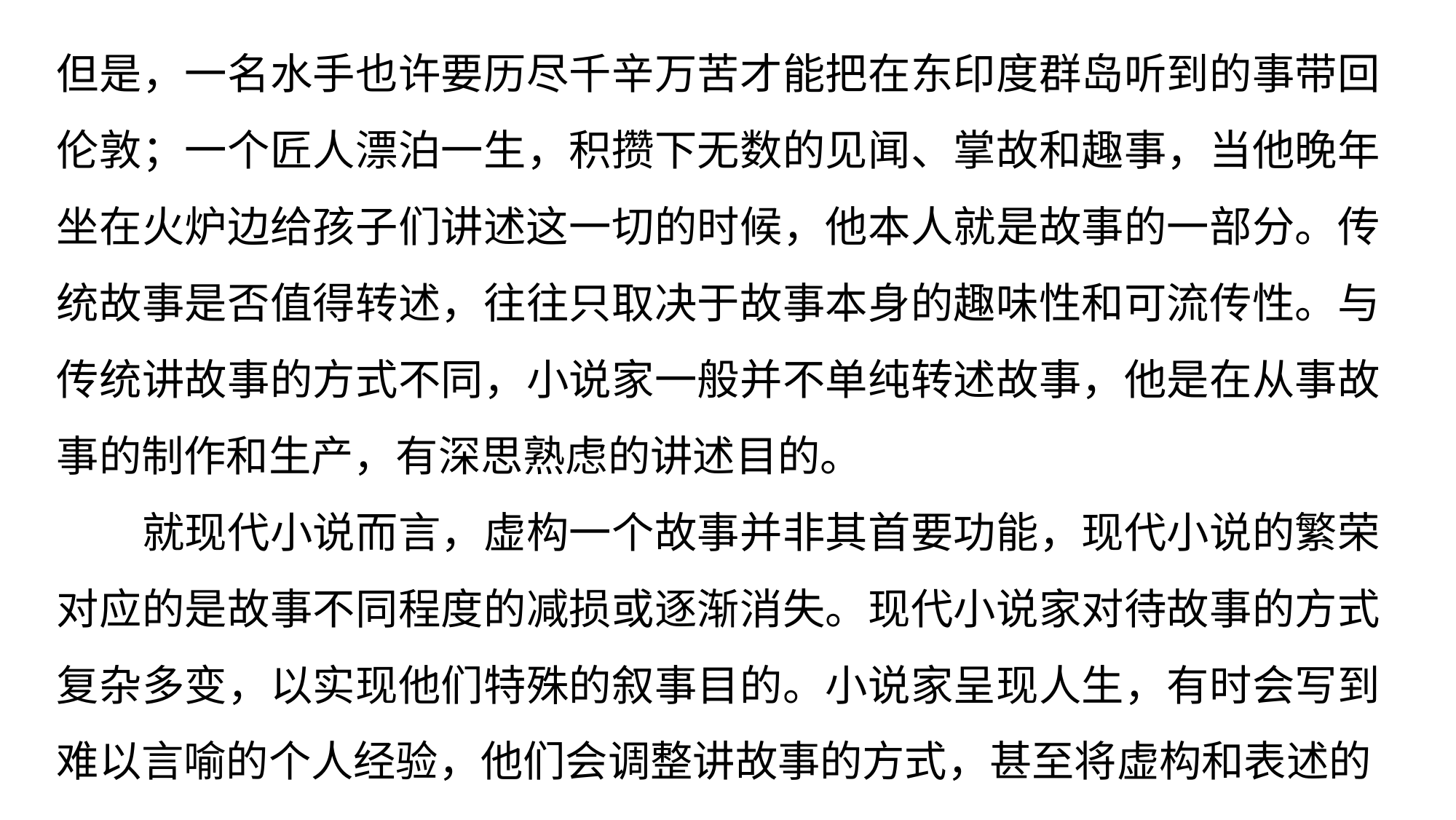

但是，一名水手也许要历尽千辛万苦才能把在东印度群岛听到的事带回伦敦；一个匠人漂泊一生，积攒下无数的见闻、掌故和趣事，当他晚年坐在火炉边给孩子们讲述这一切的时候，他本人就是故事的一部分。传统故事是否值得转述，往往只取决于故事本身的趣味性和可流传性。与传统讲故事的方式不同，小说家一般并不单纯转述故事，他是在从事故事的制作和生产，有深思熟虑的讲述目的。
就现代小说而言，虚构一个故事并非其首要功能，现代小说的繁荣对应的是故事不同程度的减损或逐渐消失。现代小说家对待故事的方式复杂多变，以实现他们特殊的叙事目的。小说家呈现人生，有时会写到难以言喻的个人经验，他们会调整讲故事的方式，甚至将虚构和表述的